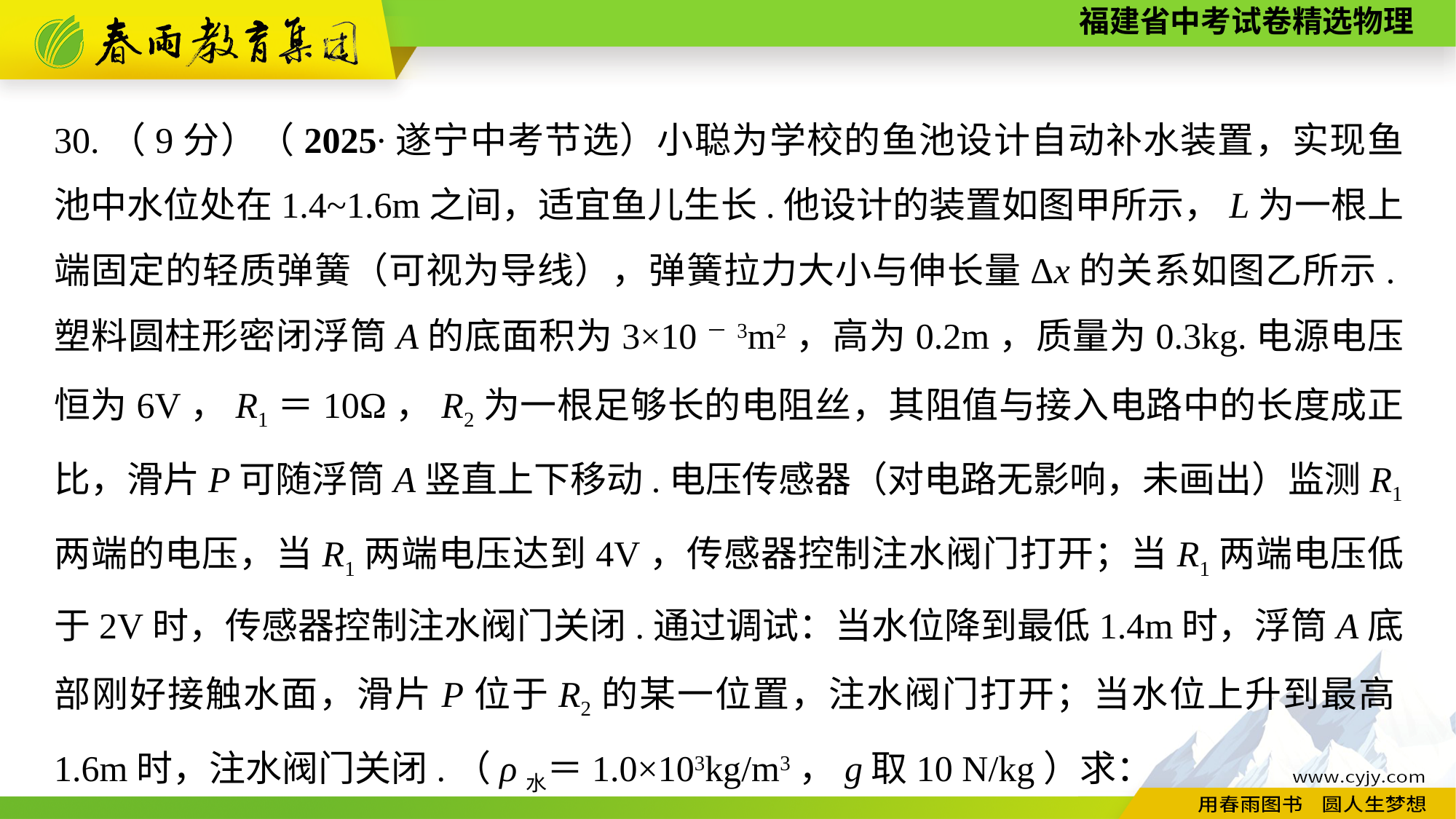

30.（9分）（2025∙遂宁中考节选）小聪为学校的鱼池设计自动补水装置，实现鱼池中水位处在1.4~1.6m之间，适宜鱼儿生长.他设计的装置如图甲所示，L为一根上端固定的轻质弹簧（可视为导线），弹簧拉力大小与伸长量Δx的关系如图乙所示.塑料圆柱形密闭浮筒A的底面积为3×10－3m2，高为0.2m，质量为0.3kg.电源电压恒为6V，R1＝10Ω，R2为一根足够长的电阻丝，其阻值与接入电路中的长度成正比，滑片P可随浮筒A竖直上下移动.电压传感器（对电路无影响，未画出）监测R1两端的电压，当R1两端电压达到4V，传感器控制注水阀门打开；当R1两端电压低于2V时，传感器控制注水阀门关闭.通过调试：当水位降到最低1.4m时，浮筒A底部刚好接触水面，滑片P位于R2的某一位置，注水阀门打开；当水位上升到最高1.6m时，注水阀门关闭.（ρ水＝1.0×103kg/m3，g取10 N/kg）求：